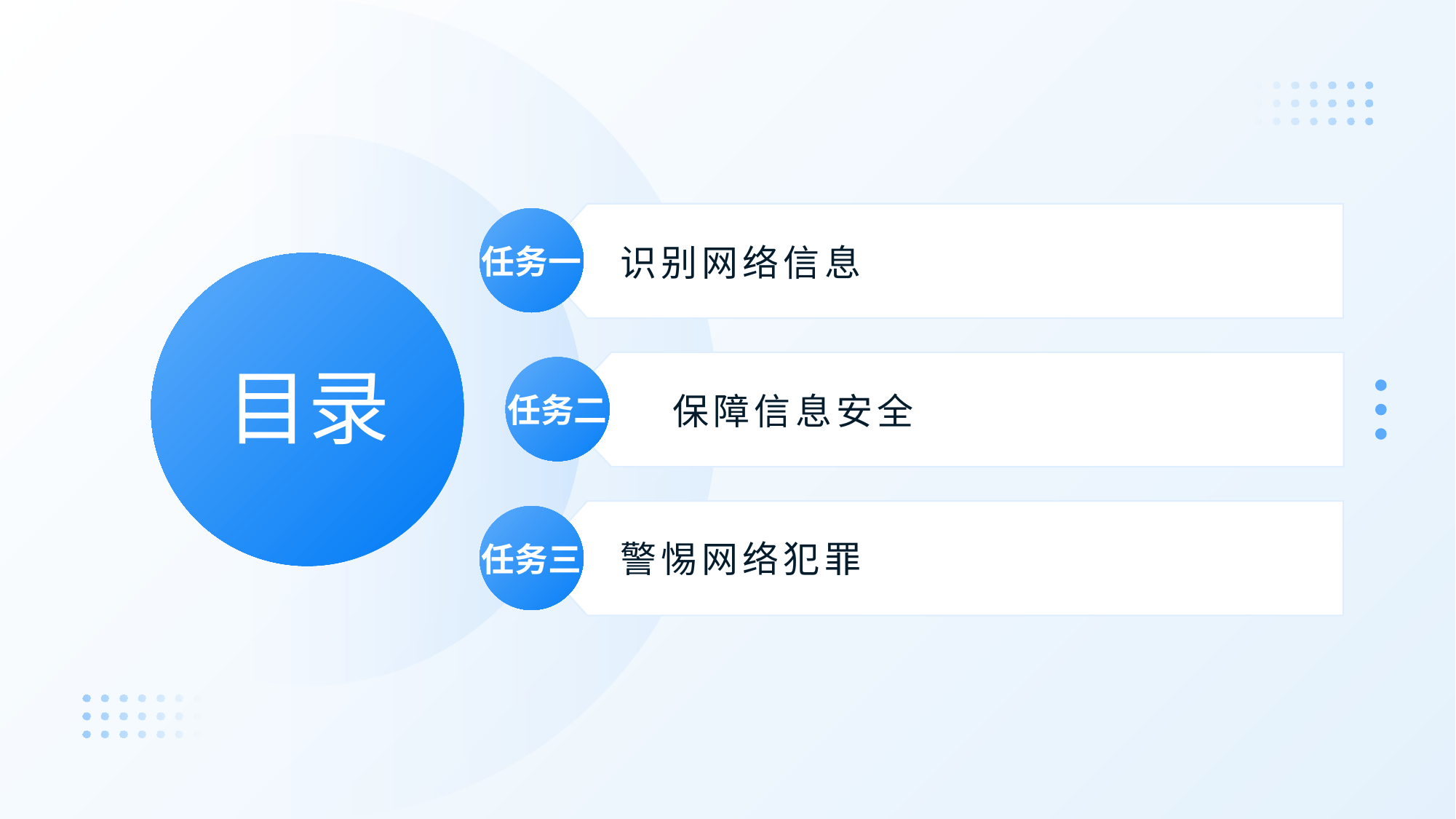

任务一
识别网络信息
# 目录

任务二
保障信息安全

任务三
警惕网络犯罪